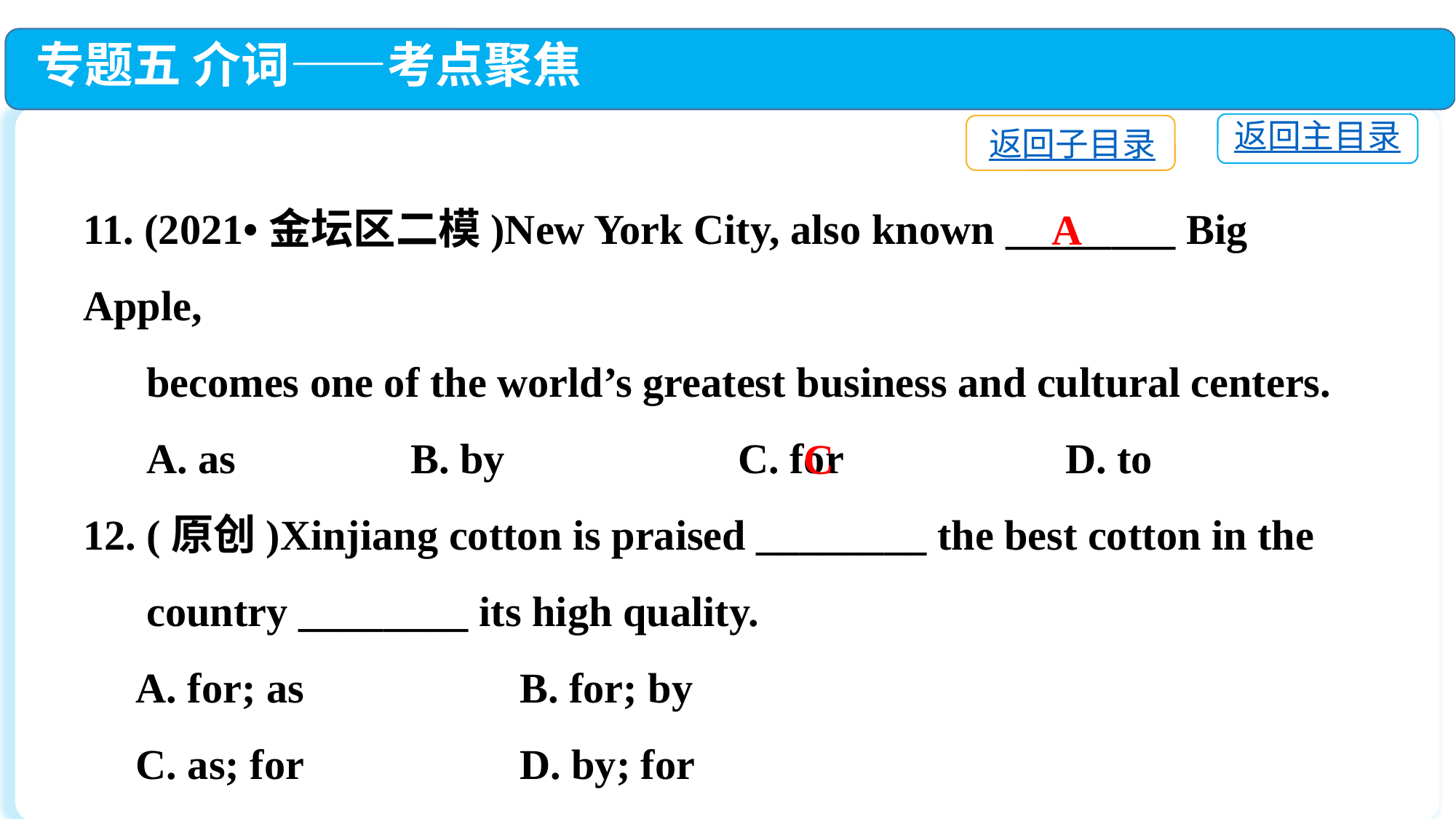

专题五 介词——考点聚焦

返回主目录

返回子目录
11. (2021•金坛区二模)New York City, also known ________ Big Apple,
      becomes one of the world’s greatest business and cultural centers.
      A. as		B. by			C. for			D. to
12. (原创)Xinjiang cotton is praised ________ the best cotton in the
      country ________ its high quality.
     A. for; as		B. for; by
     C. as; for		D. by; for
A
C